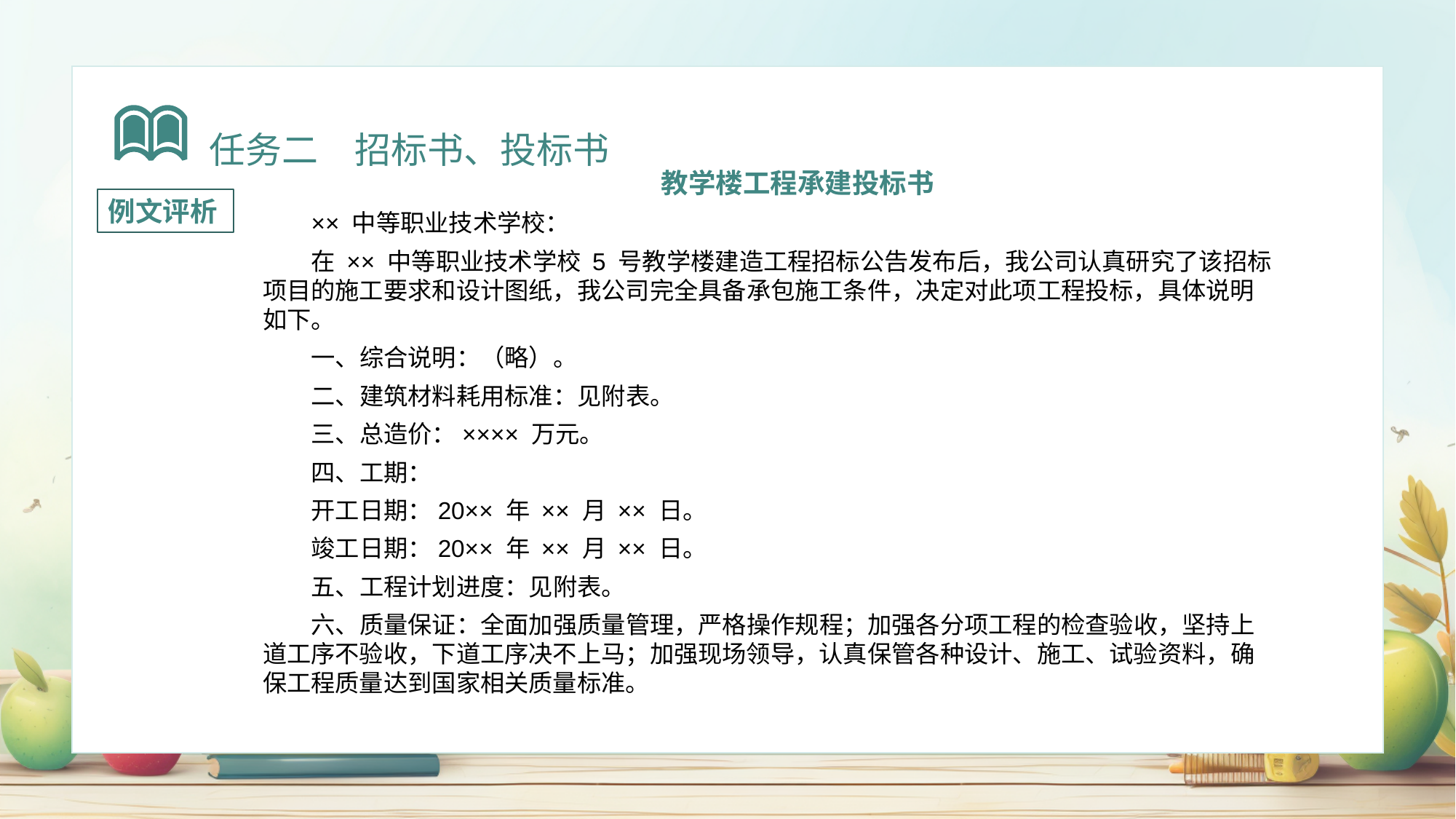

任务二　招标书、投标书

教学楼工程承建投标书
×× 中等职业技术学校：
在 ×× 中等职业技术学校 5 号教学楼建造工程招标公告发布后，我公司认真研究了该招标项目的施工要求和设计图纸，我公司完全具备承包施工条件，决定对此项工程投标，具体说明如下。
一、综合说明：（略）。
二、建筑材料耗用标准：见附表。
三、总造价：×××× 万元。
四、工期：
开工日期：20×× 年 ×× 月 ×× 日。
竣工日期：20×× 年 ×× 月 ×× 日。
五、工程计划进度：见附表。
六、质量保证：全面加强质量管理，严格操作规程；加强各分项工程的检查验收，坚持上道工序不验收，下道工序决不上马；加强现场领导，认真保管各种设计、施工、试验资料，确保工程质量达到国家相关质量标准。

例文评析